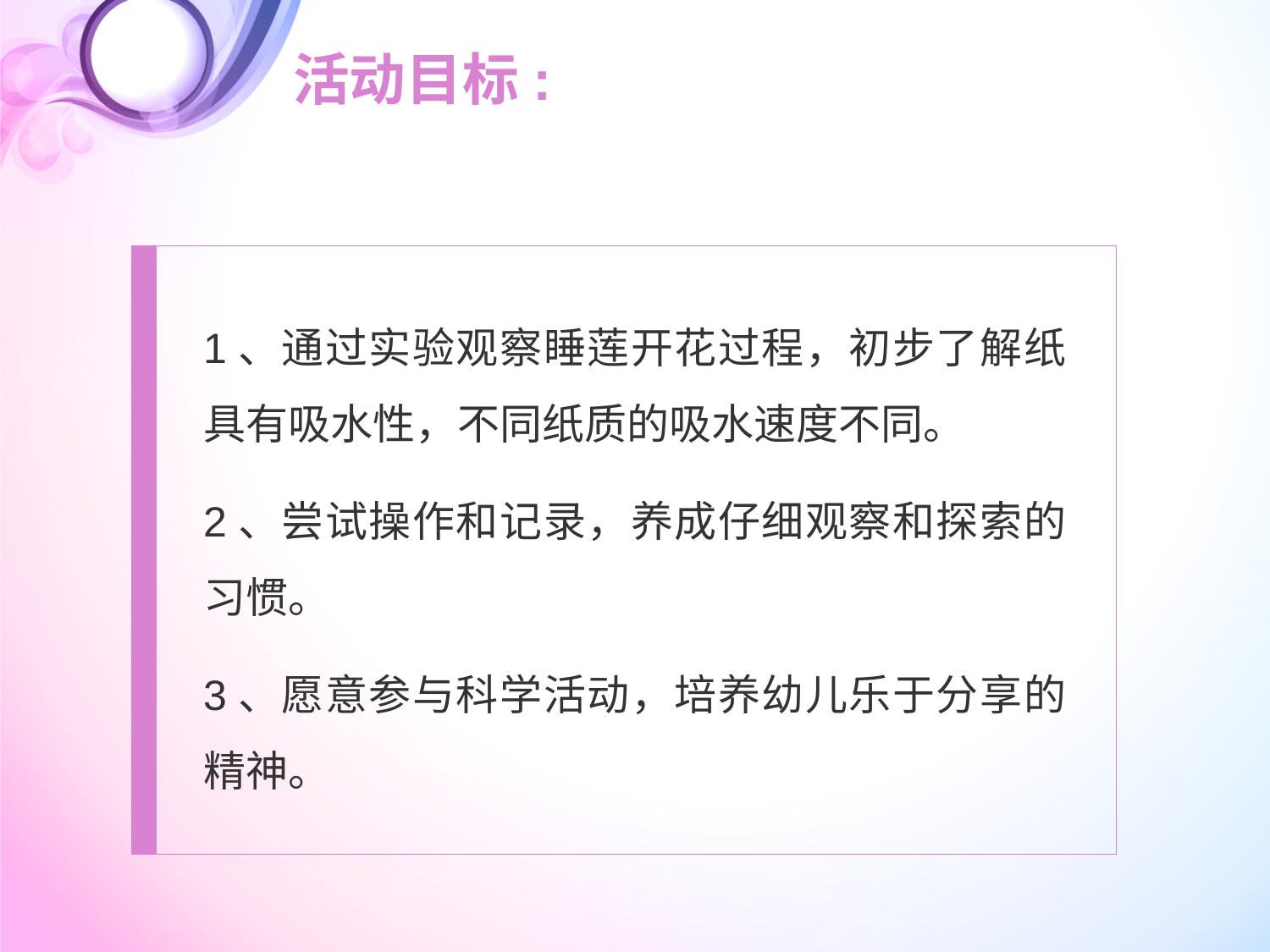

活动目标:

1、通过实验观察睡莲开花过程，初步了解纸具有吸水性，不同纸质的吸水速度不同。
2、尝试操作和记录，养成仔细观察和探索的习惯。
3、愿意参与科学活动，培养幼儿乐于分享的精神。